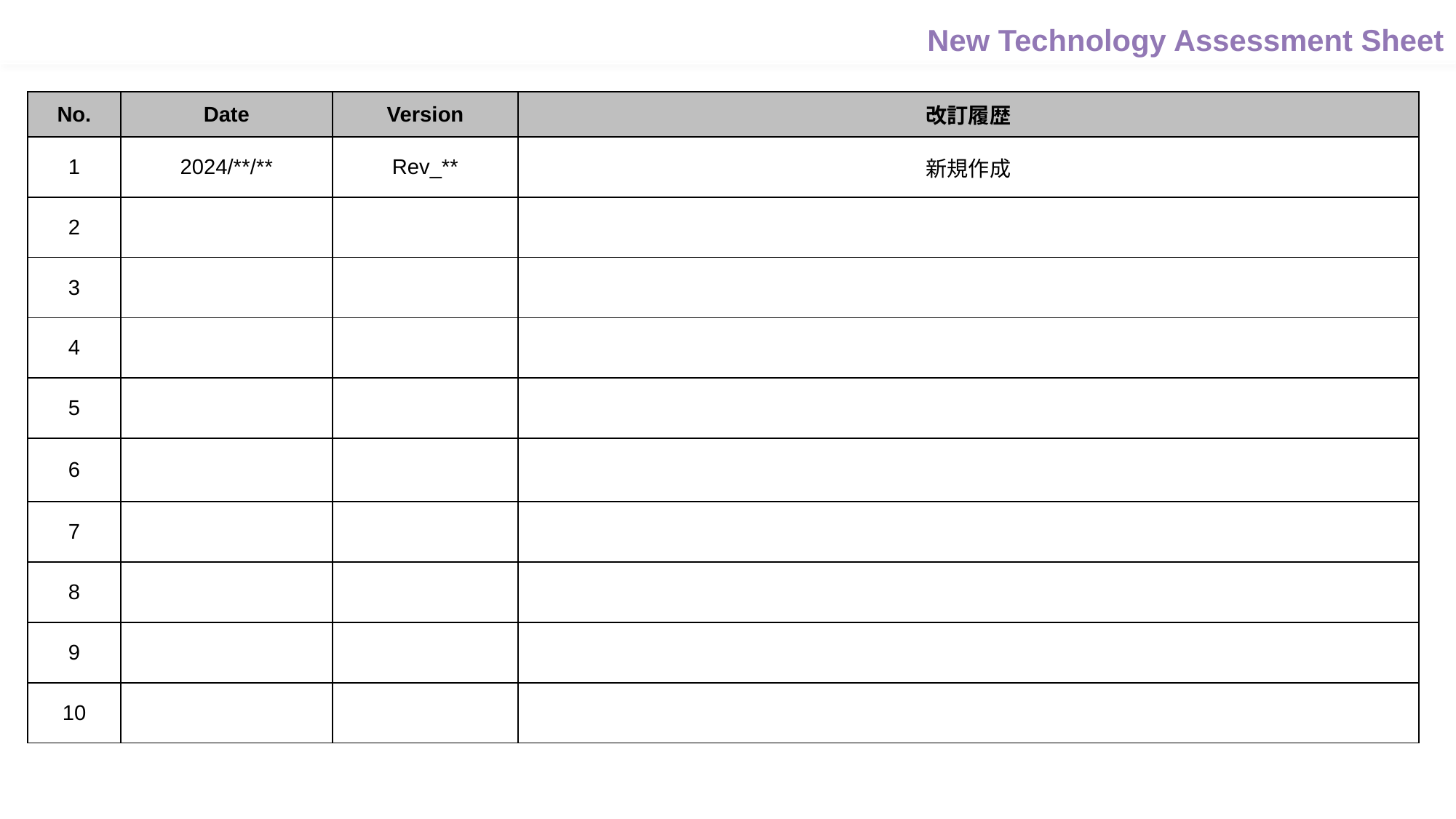

| No. | Date | Version | 改訂履歴 |
| --- | --- | --- | --- |
| 1 | 2024/\*\*/\*\* | Rev\_\*\* | 新規作成 |
| 2 |  |  |  |
| 3 |  |  |  |
| 4 |  |  |  |
| 5 |  |  |  |
| 6 |  |  |  |
| 7 |  |  |  |
| 8 |  |  |  |
| 9 |  |  |  |
| 10 |  |  |  |